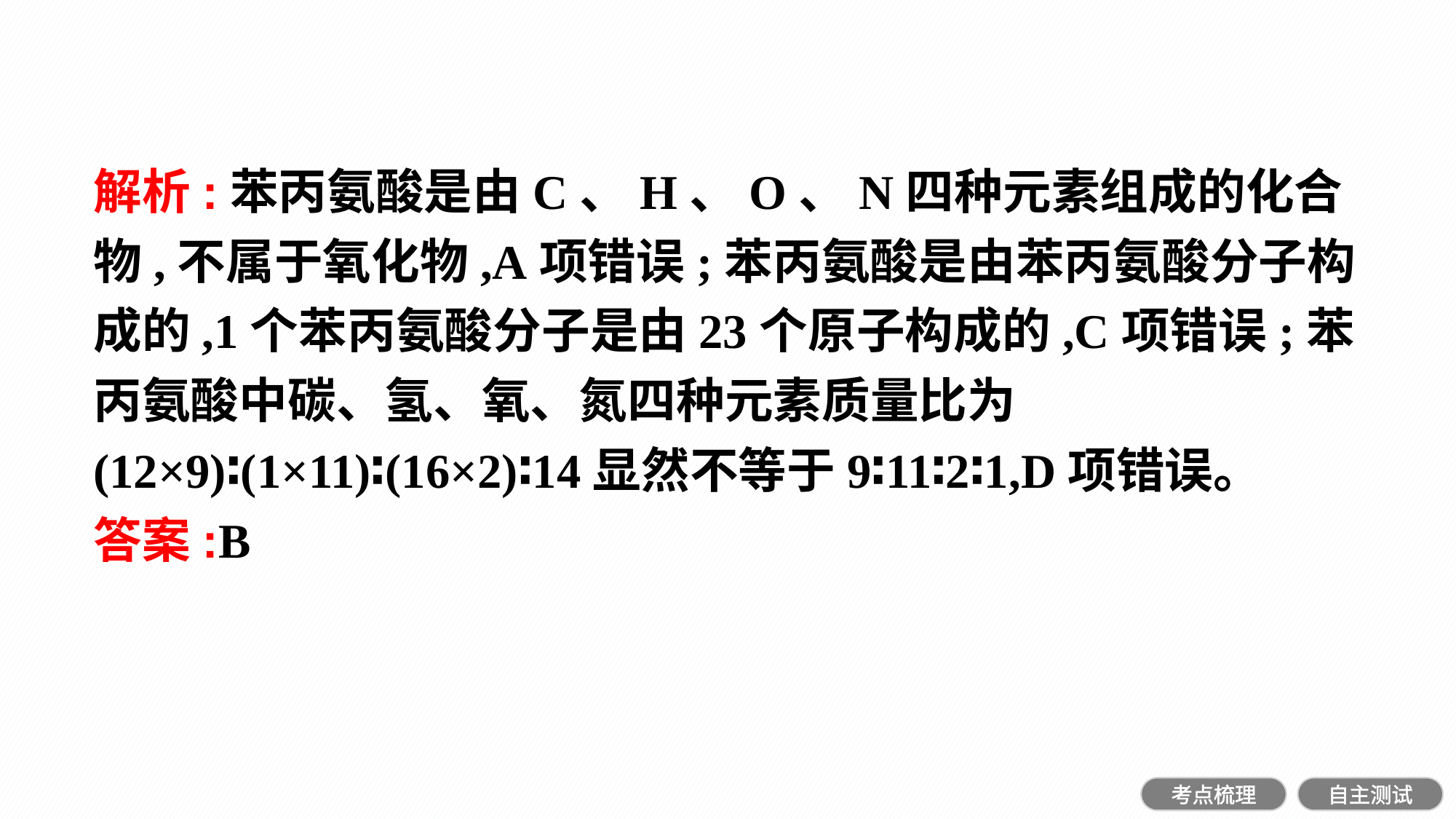

解析:苯丙氨酸是由C、H、O、N四种元素组成的化合物,不属于氧化物,A项错误;苯丙氨酸是由苯丙氨酸分子构成的,1个苯丙氨酸分子是由23个原子构成的,C项错误;苯丙氨酸中碳、氢、氧、氮四种元素质量比为(12×9)∶(1×11)∶(16×2)∶14显然不等于9∶11∶2∶1,D项错误。
答案:B